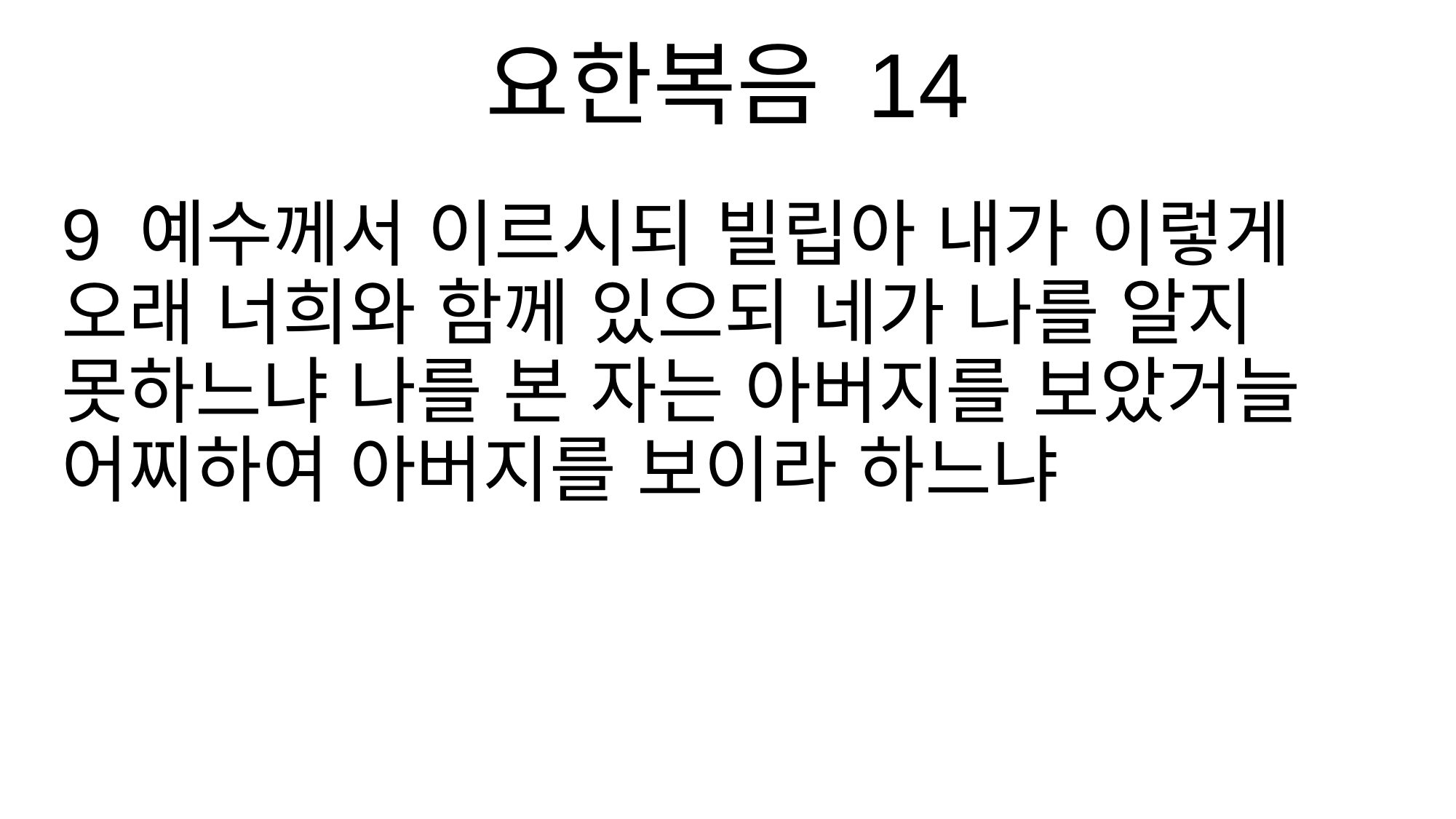

요한복음 14
9 예수께서 이르시되 빌립아 내가 이렇게 오래 너희와 함께 있으되 네가 나를 알지 못하느냐 나를 본 자는 아버지를 보았거늘 어찌하여 아버지를 보이라 하느냐